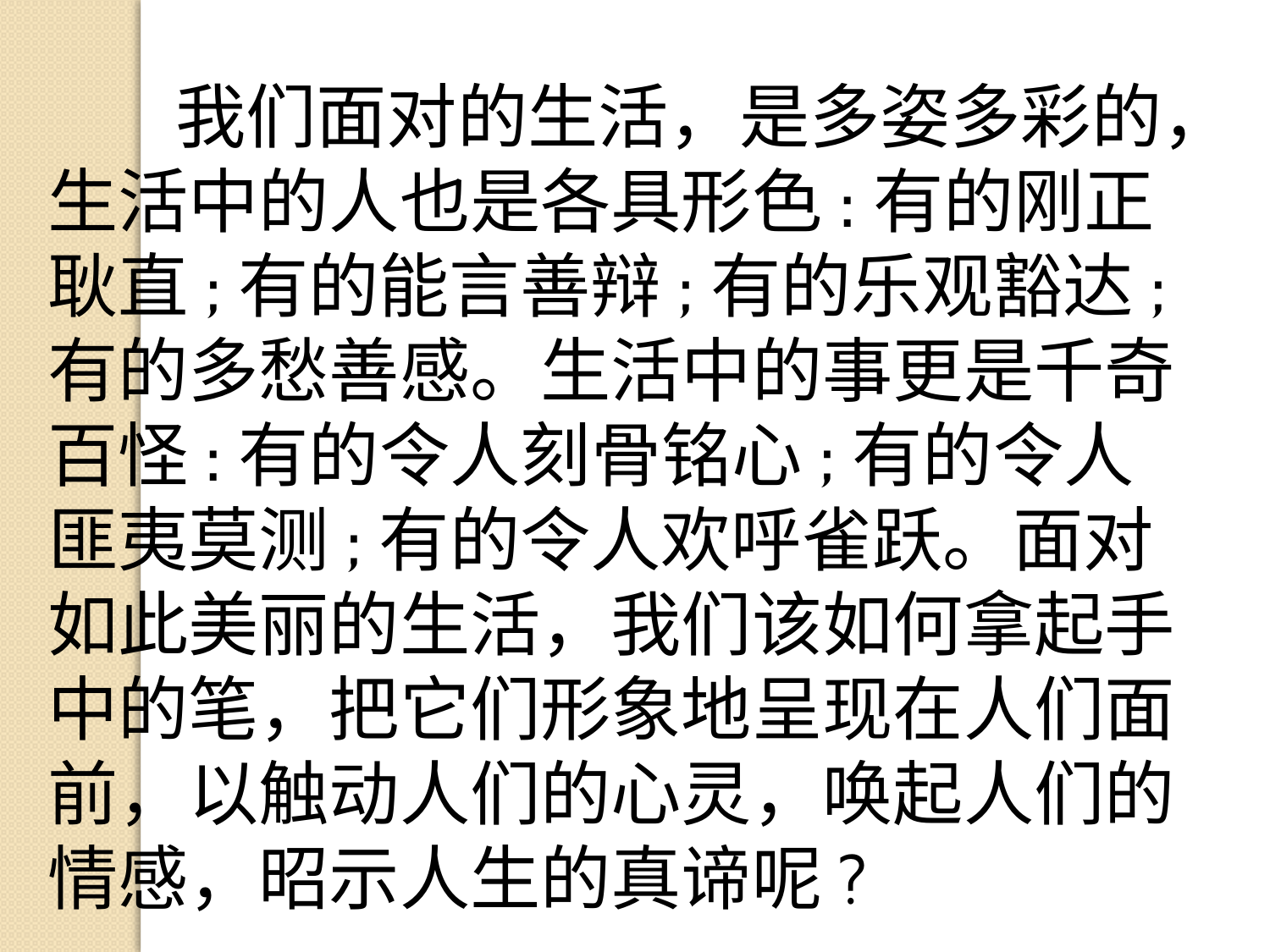

我们面对的生活，是多姿多彩的，生活中的人也是各具形色:有的刚正耿直;有的能言善辩;有的乐观豁达;有的多愁善感。生活中的事更是千奇百怪:有的令人刻骨铭心;有的令人匪夷莫测;有的令人欢呼雀跃。面对如此美丽的生活，我们该如何拿起手中的笔，把它们形象地呈现在人们面前，以触动人们的心灵，唤起人们的情感，昭示人生的真谛呢?